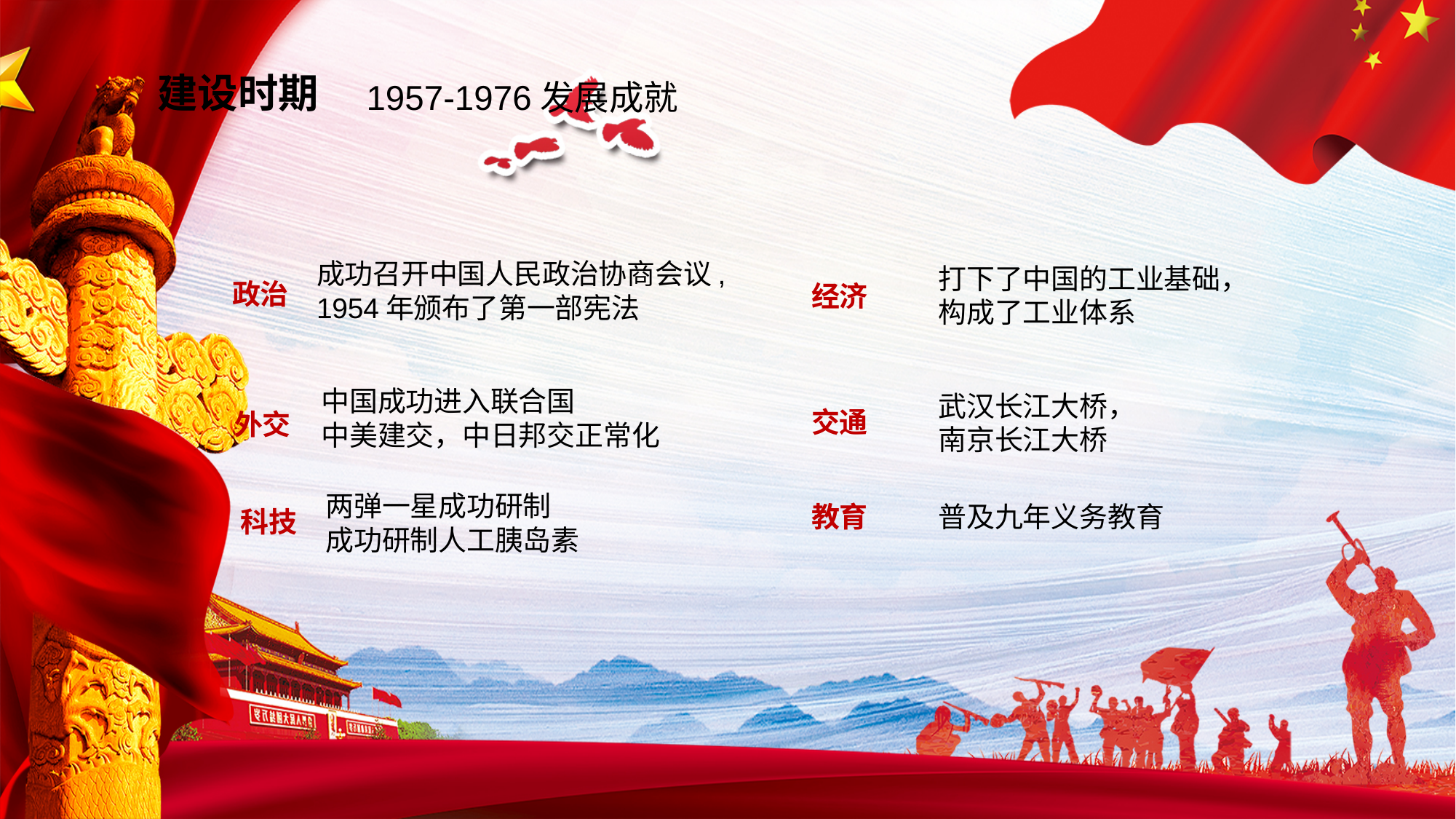

建设时期
1957-1976发展成就
经济
政治
交通
外交
教育
科技
成功召开中国人民政治协商会议,
1954年颁布了第一部宪法
打下了中国的工业基础，构成了工业体系
中国成功进入联合国
中美建交，中日邦交正常化
武汉长江大桥，
南京长江大桥
普及九年义务教育
两弹一星成功研制
成功研制人工胰岛素